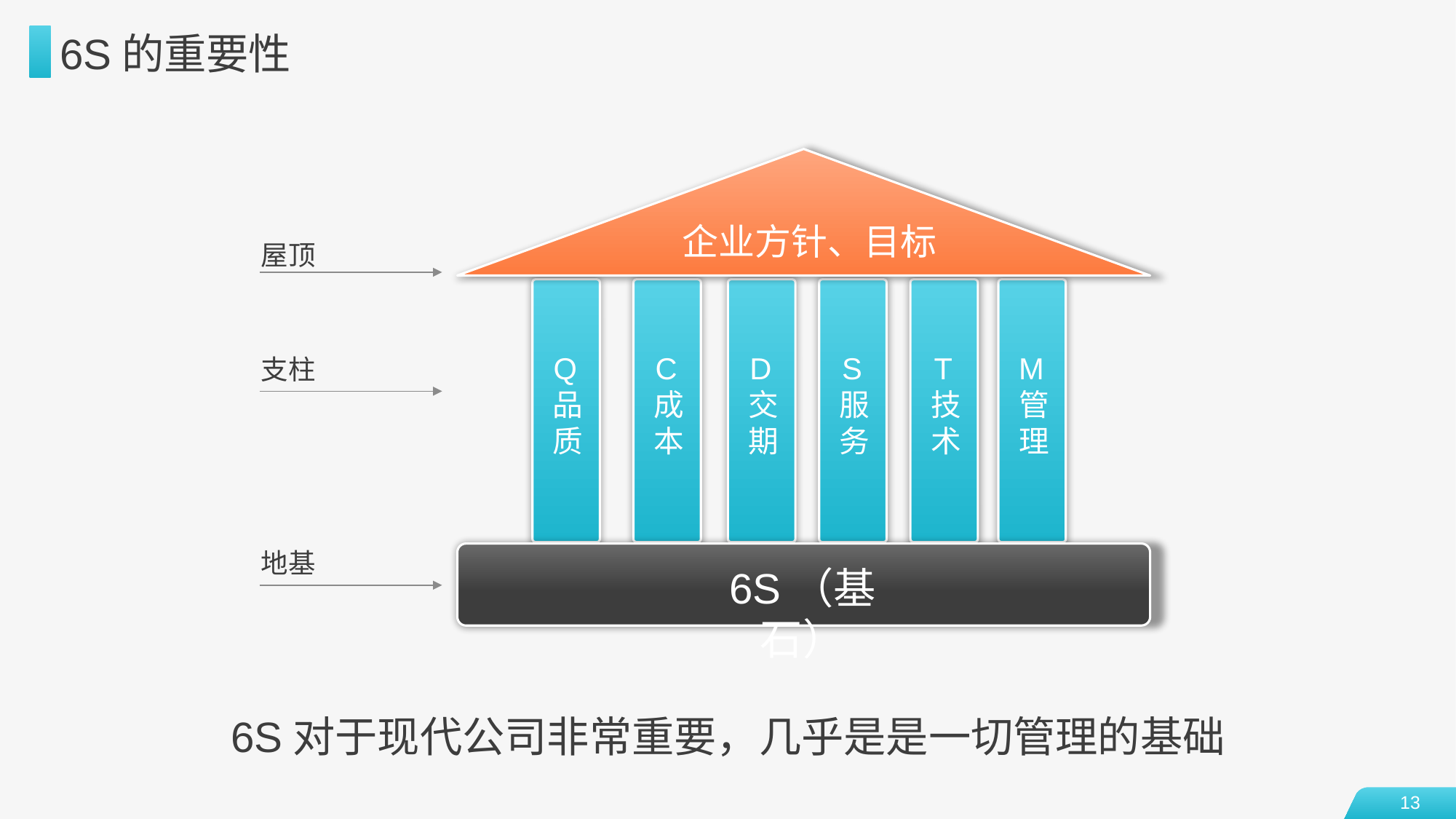

6S的重要性

企业方针、目标
屋顶

Q
品
质

C
成
本

D
交
期

S
服
务

T
技
术

M
管
理
支柱

地基

6S（基石）
6S对于现代公司非常重要，几乎是是一切管理的基础